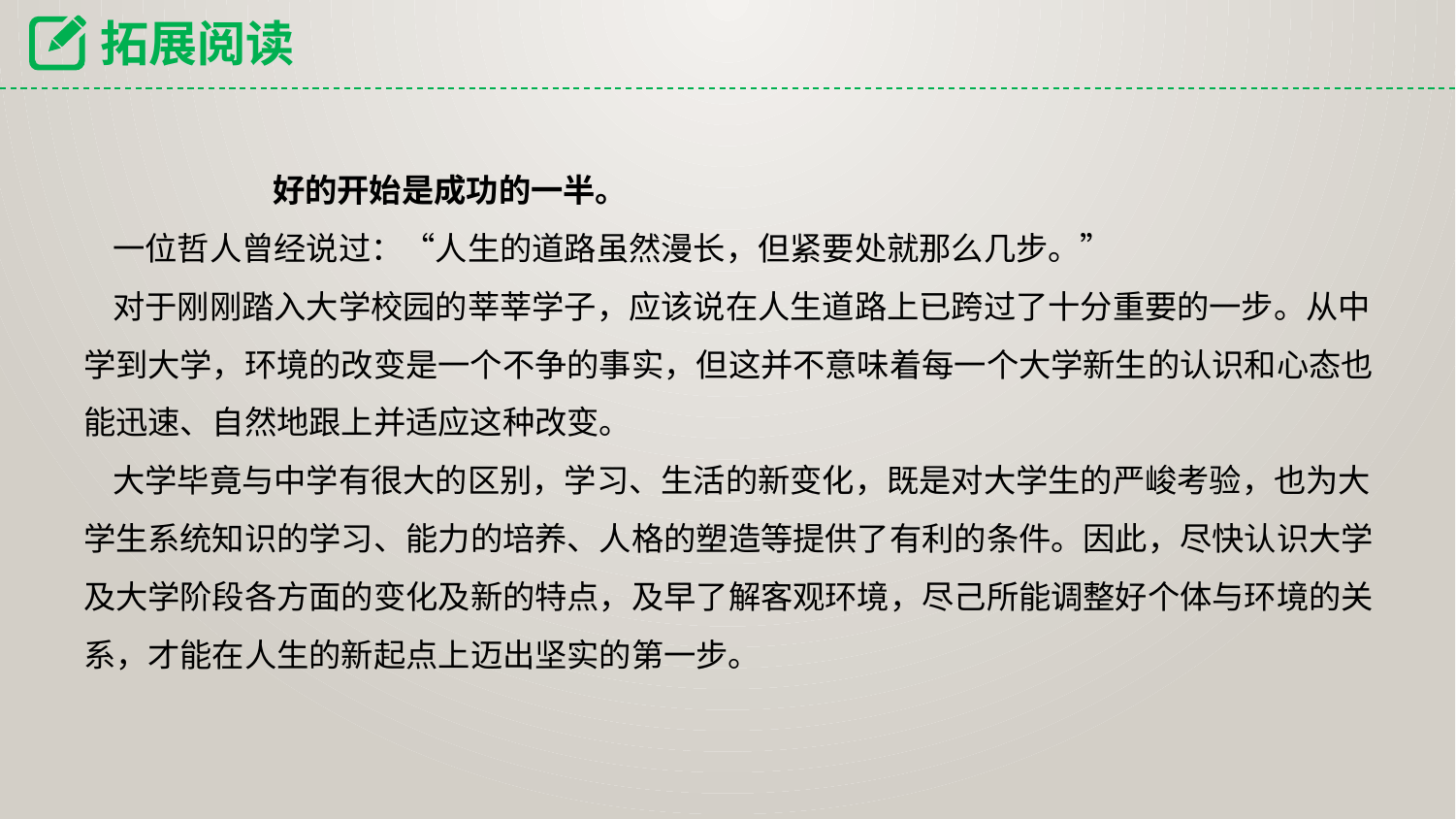

拓展阅读

                         好的开始是成功的一半。
   一位哲人曾经说过：“人生的道路虽然漫长，但紧要处就那么几步。”
   对于刚刚踏入大学校园的莘莘学子，应该说在人生道路上已跨过了十分重要的一步。从中学到大学，环境的改变是一个不争的事实，但这并不意味着每一个大学新生的认识和心态也能迅速、自然地跟上并适应这种改变。
   大学毕竟与中学有很大的区别，学习、生活的新变化，既是对大学生的严峻考验，也为大学生系统知识的学习、能力的培养、人格的塑造等提供了有利的条件。因此，尽快认识大学及大学阶段各方面的变化及新的特点，及早了解客观环境，尽己所能调整好个体与环境的关系，才能在人生的新起点上迈出坚实的第一步。
26